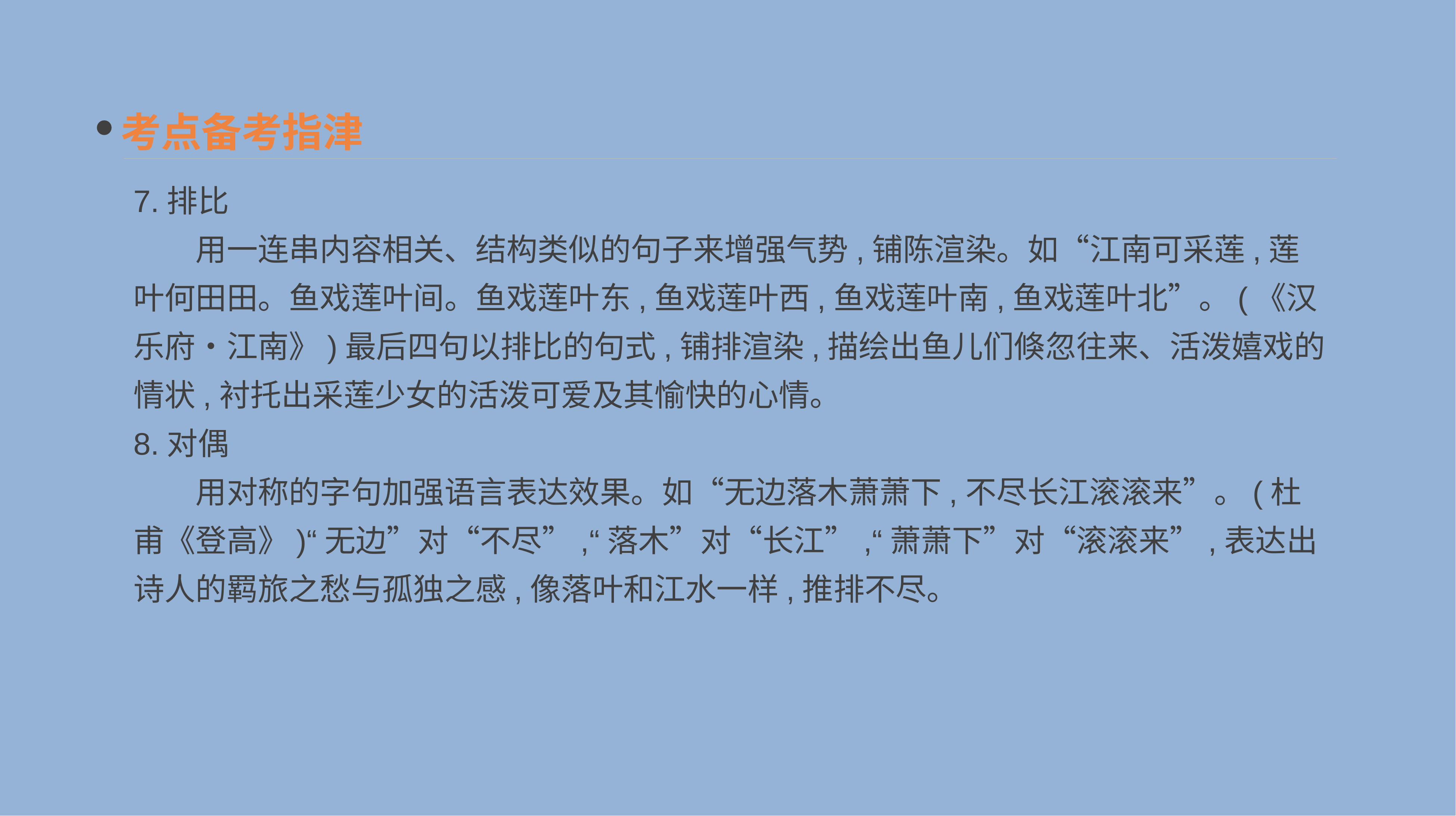

考点备考指津

7.排比
　　用一连串内容相关、结构类似的句子来增强气势,铺陈渲染。如“江南可采莲,莲叶何田田。鱼戏莲叶间。鱼戏莲叶东,鱼戏莲叶西,鱼戏莲叶南,鱼戏莲叶北”。(《汉乐府•江南》)最后四句以排比的句式,铺排渲染,描绘出鱼儿们倏忽往来、活泼嬉戏的情状,衬托出采莲少女的活泼可爱及其愉快的心情。
8.对偶
　　用对称的字句加强语言表达效果。如“无边落木萧萧下,不尽长江滚滚来”。(杜甫《登高》)“无边”对“不尽”,“落木”对“长江”,“萧萧下”对“滚滚来”,表达出诗人的羁旅之愁与孤独之感,像落叶和江水一样,推排不尽。